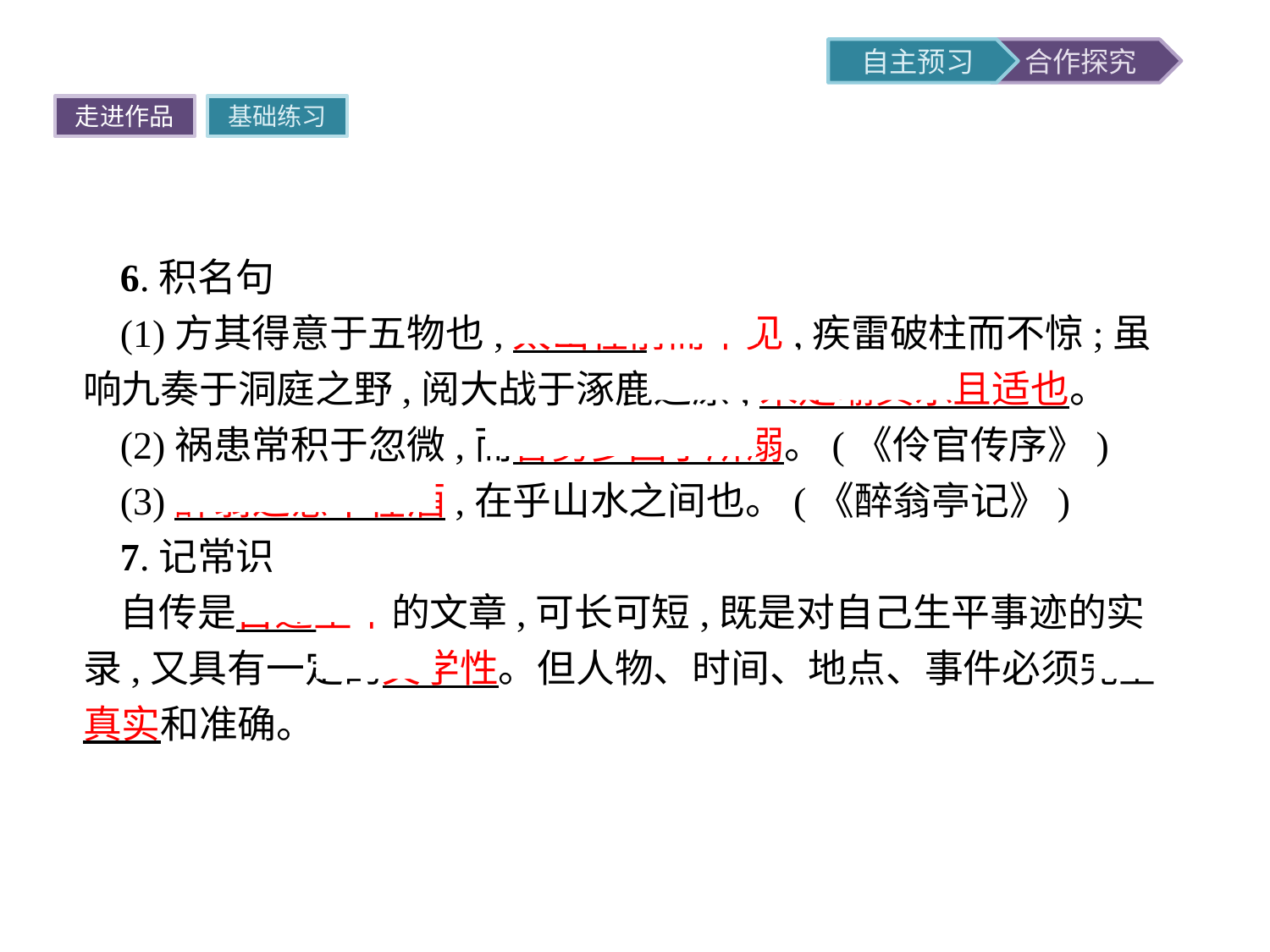

走进作品
基础练习
6.积名句
(1)方其得意于五物也,太山在前而不见,疾雷破柱而不惊;虽响九奏于洞庭之野,阅大战于涿鹿之原,未足喻其乐且适也。
(2)祸患常积于忽微,而智勇多困于所溺。(《伶官传序》)
(3)醉翁之意不在酒,在乎山水之间也。(《醉翁亭记》)
7.记常识
自传是自述生平的文章,可长可短,既是对自己生平事迹的实录,又具有一定的文学性。但人物、时间、地点、事件必须完全真实和准确。